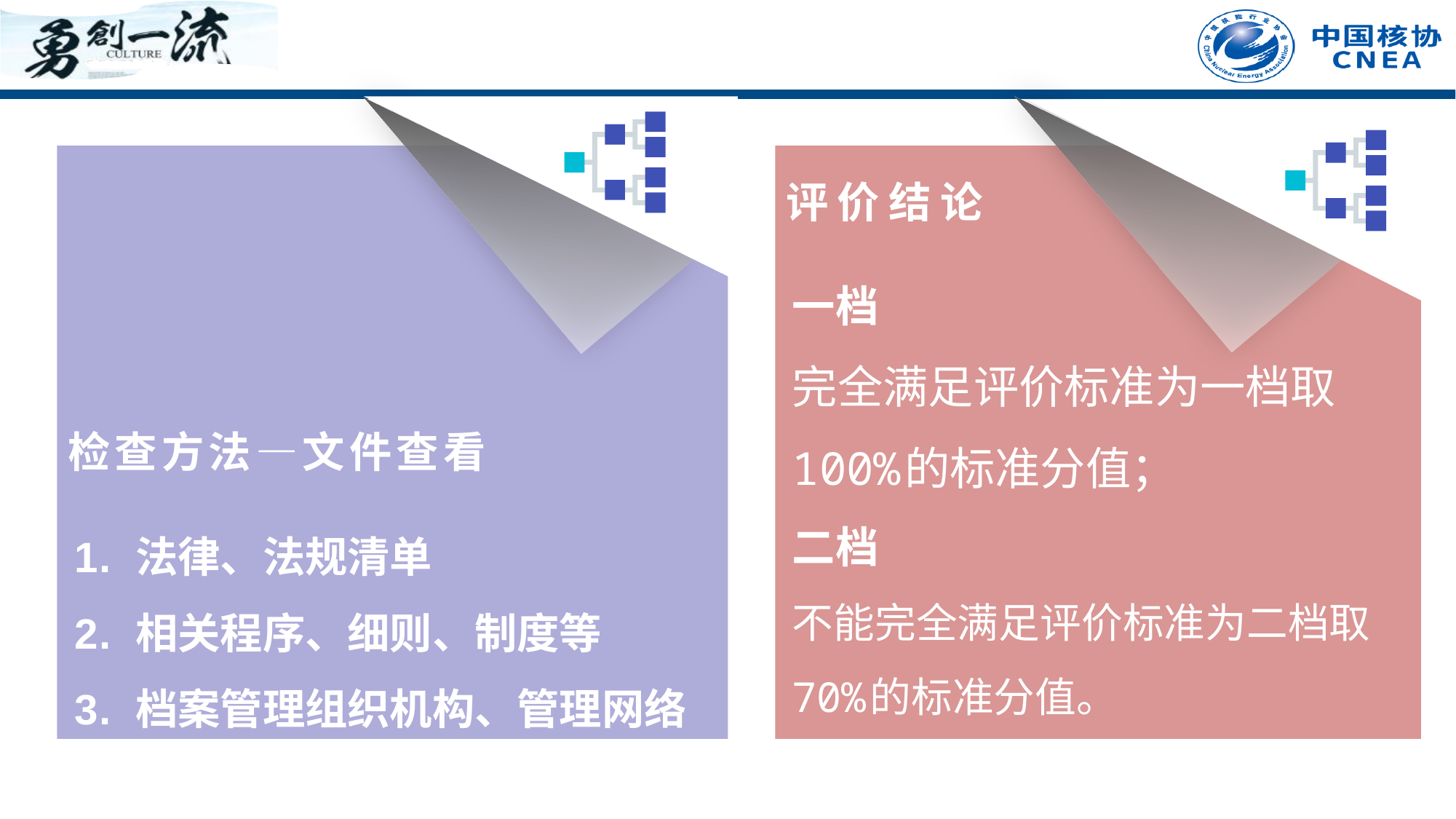

法律、法规清单
相关程序、细则、制度等
档案管理组织机构、管理网络
一档
完全满足评价标准为一档取100%的标准分值；
二档
不能完全满足评价标准为二档取70%的标准分值。

评价结论
检查方法—文件查看